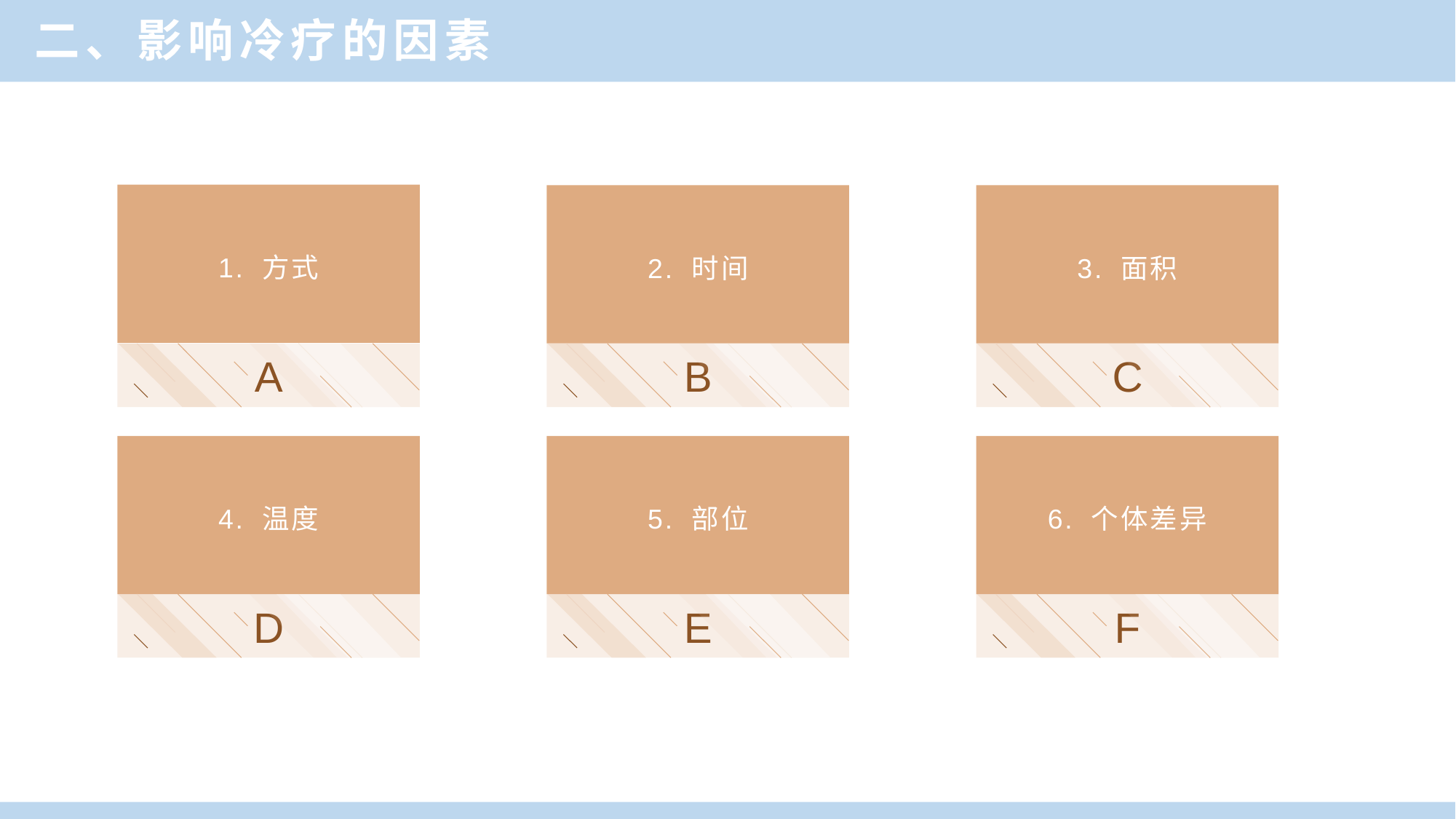

二、影响冷疗的因素

1. 方式
2. 时间
3. 面积
A

B

C

4. 温度
5. 部位
6. 个体差异
D

E

F